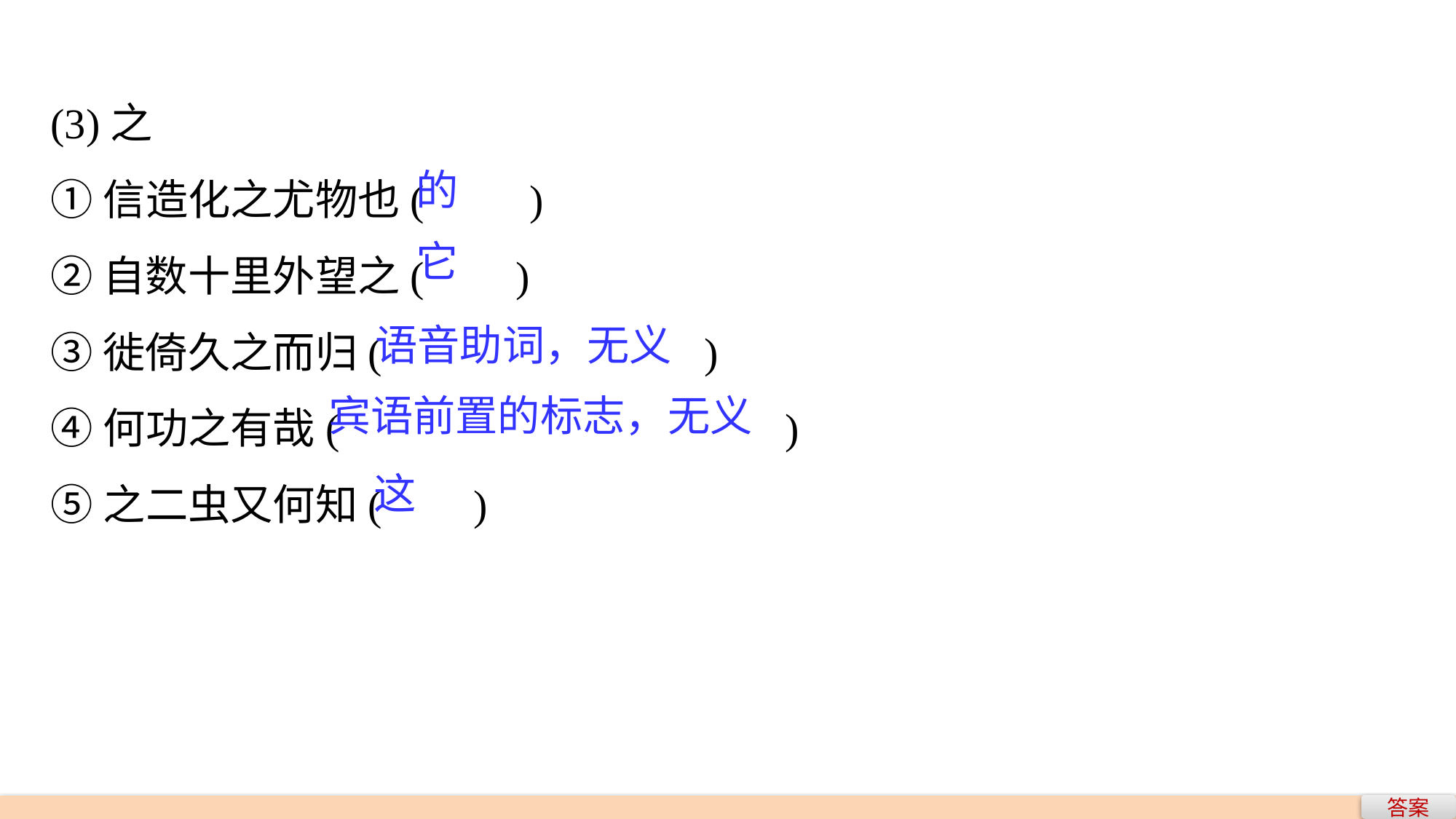

(3)之
①信造化之尤物也(　　)
②自数十里外望之(　   )
③徙倚久之而归(　　　　              )
④何功之有哉(　　　　                           )
⑤之二虫又何知(　   )
的
它
语音助词，无义
宾语前置的标志，无义
这
答案